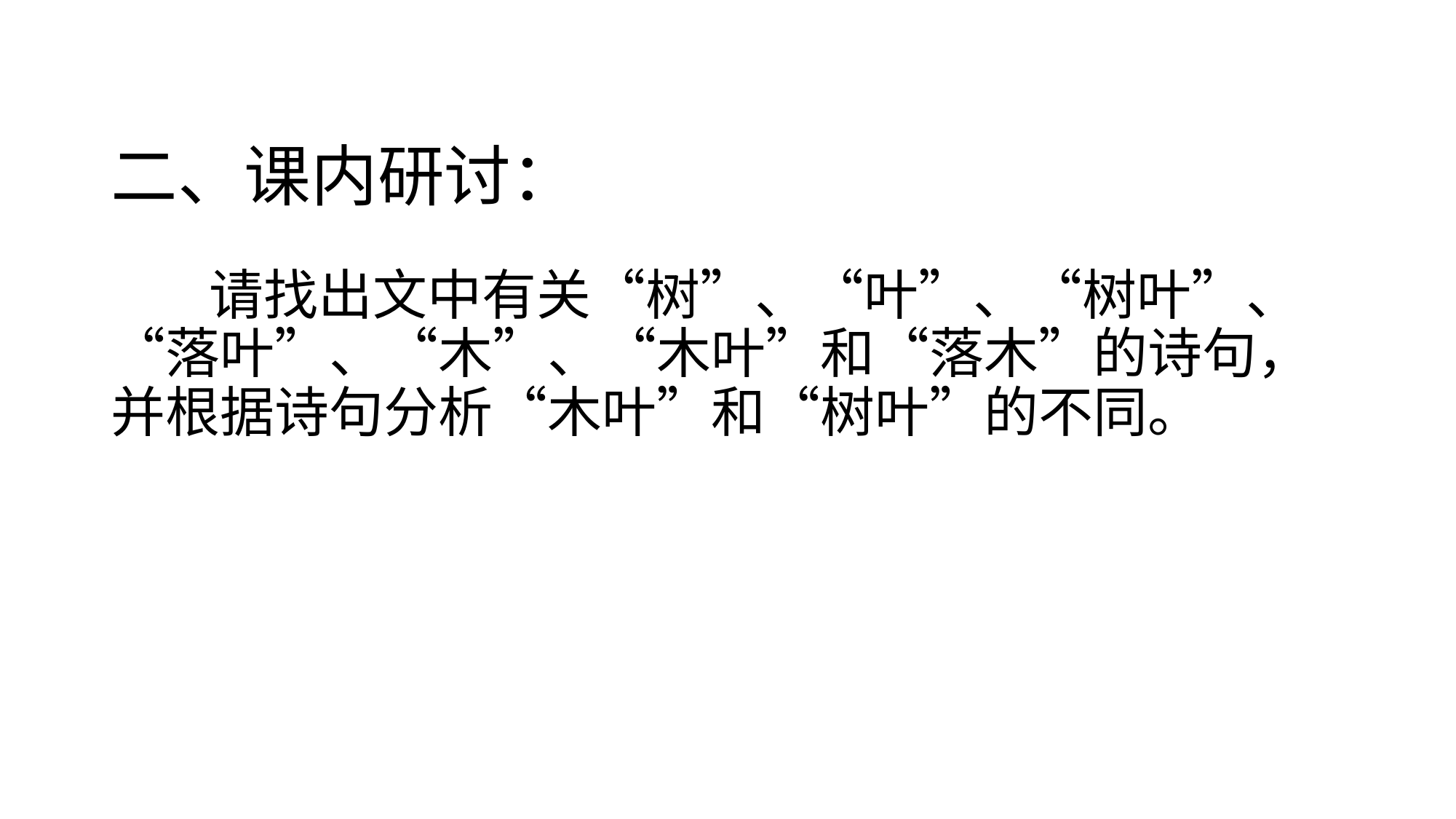

# 二、课内研讨： 请找出文中有关“树”、“叶”、“树叶”、“落叶”、“木”、“木叶”和“落木”的诗句，并根据诗句分析“木叶”和“树叶”的不同。